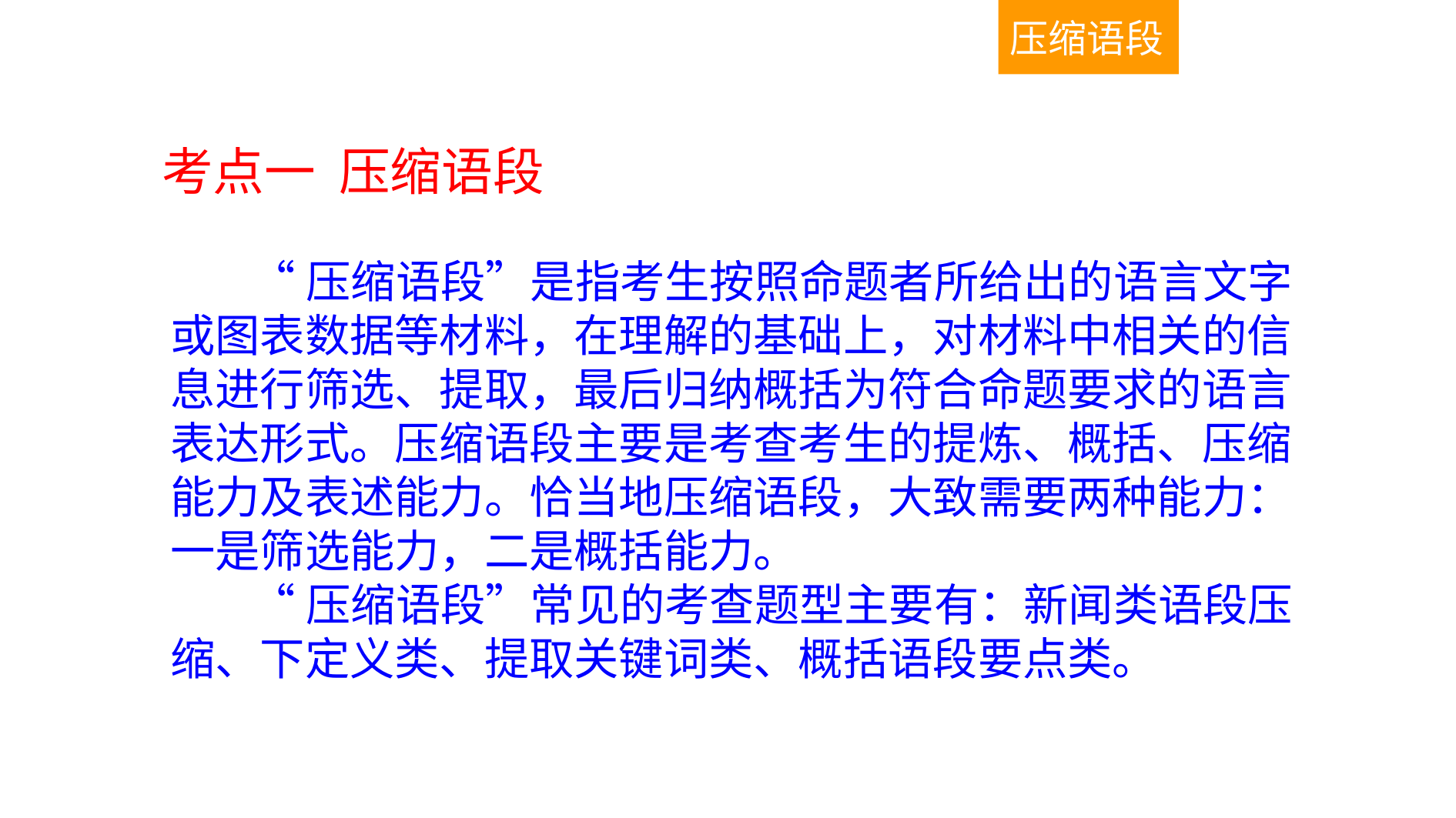

压缩语段
考点一  压缩语段

        “压缩语段”是指考生按照命题者所给出的语言文字或图表数据等材料，在理解的基础上，对材料中相关的信息进行筛选、提取，最后归纳概括为符合命题要求的语言表达形式。压缩语段主要是考查考生的提炼、概括、压缩能力及表述能力。恰当地压缩语段，大致需要两种能力：一是筛选能力，二是概括能力。
        “压缩语段”常见的考查题型主要有：新闻类语段压缩、下定义类、提取关键词类、概括语段要点类。